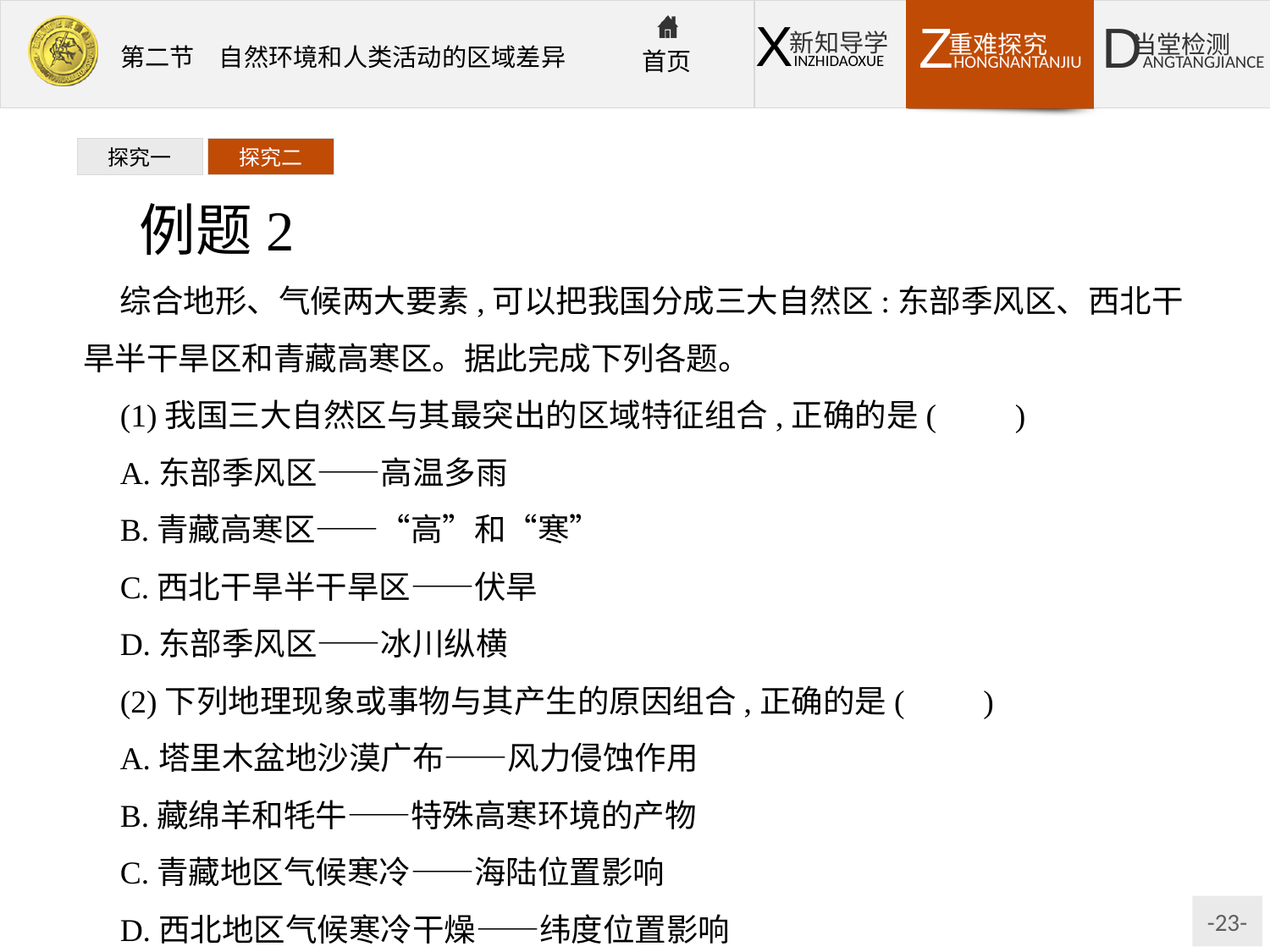

探究一
探究二
例题2
综合地形、气候两大要素,可以把我国分成三大自然区:东部季风区、西北干旱半干旱区和青藏高寒区。据此完成下列各题。
(1)我国三大自然区与其最突出的区域特征组合,正确的是(　　)
A.东部季风区——高温多雨
B.青藏高寒区——“高”和“寒”
C.西北干旱半干旱区——伏旱
D.东部季风区——冰川纵横
(2)下列地理现象或事物与其产生的原因组合,正确的是(　　)
A.塔里木盆地沙漠广布——风力侵蚀作用
B.藏绵羊和牦牛——特殊高寒环境的产物
C.青藏地区气候寒冷——海陆位置影响
D.西北地区气候寒冷干燥——纬度位置影响